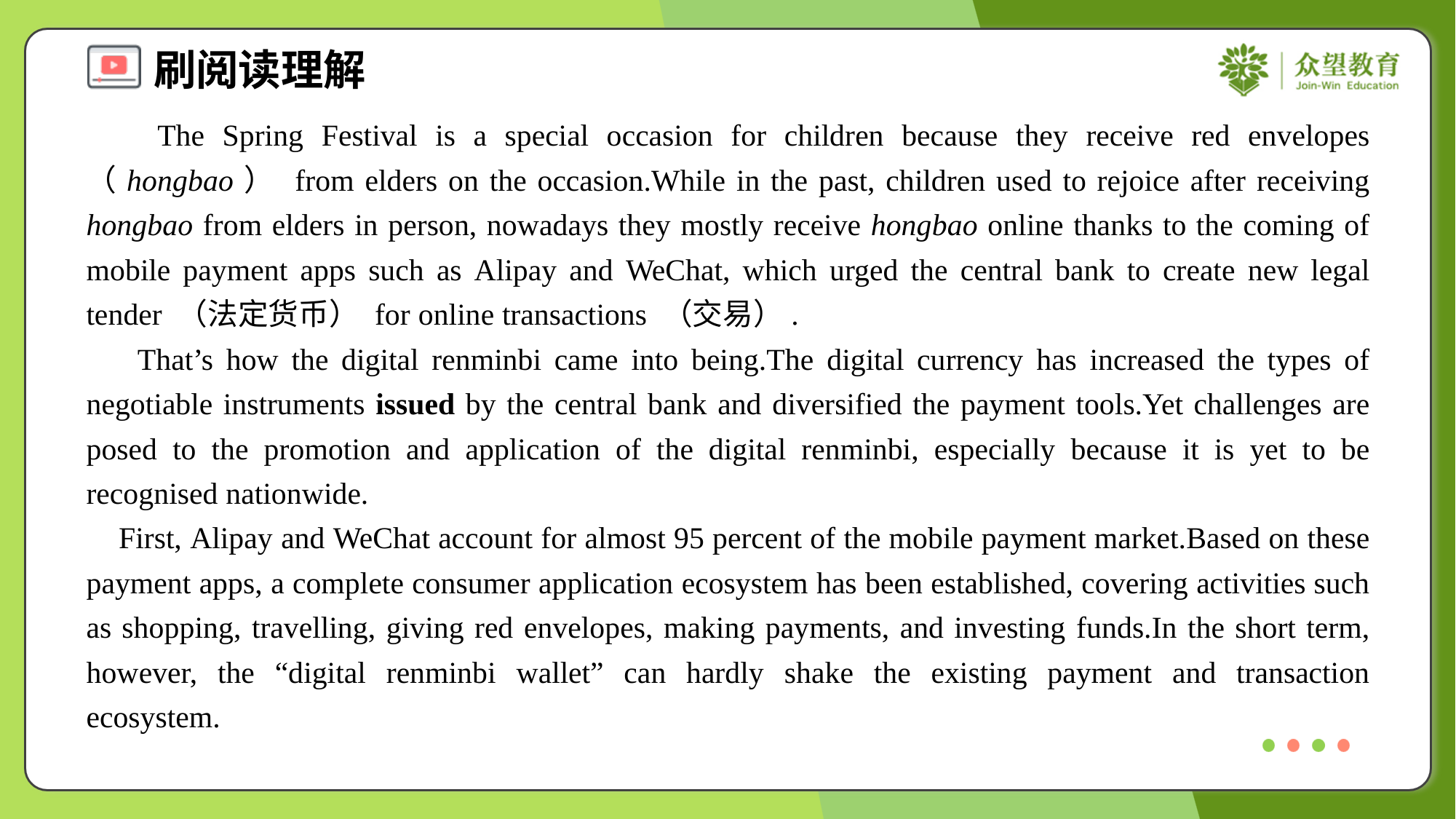

The Spring Festival is a special occasion for children because they receive red envelopes （hongbao） from elders on the occasion.While in the past, children used to rejoice after receiving hongbao from elders in person, nowadays they mostly receive hongbao online thanks to the coming of mobile payment apps such as Alipay and WeChat, which urged the central bank to create new legal tender （法定货币） for online transactions （交易）.
    That’s how the digital renminbi came into being.The digital currency has increased the types of negotiable instruments issued by the central bank and diversified the payment tools.Yet challenges are posed to the promotion and application of the digital renminbi, especially because it is yet to be recognised nationwide.
    First, Alipay and WeChat account for almost 95 percent of the mobile payment market.Based on these payment apps, a complete consumer application ecosystem has been established, covering activities such as shopping, travelling, giving red envelopes, making payments, and investing funds.In the short term, however, the “digital renminbi wallet” can hardly shake the existing payment and transaction ecosystem.#3